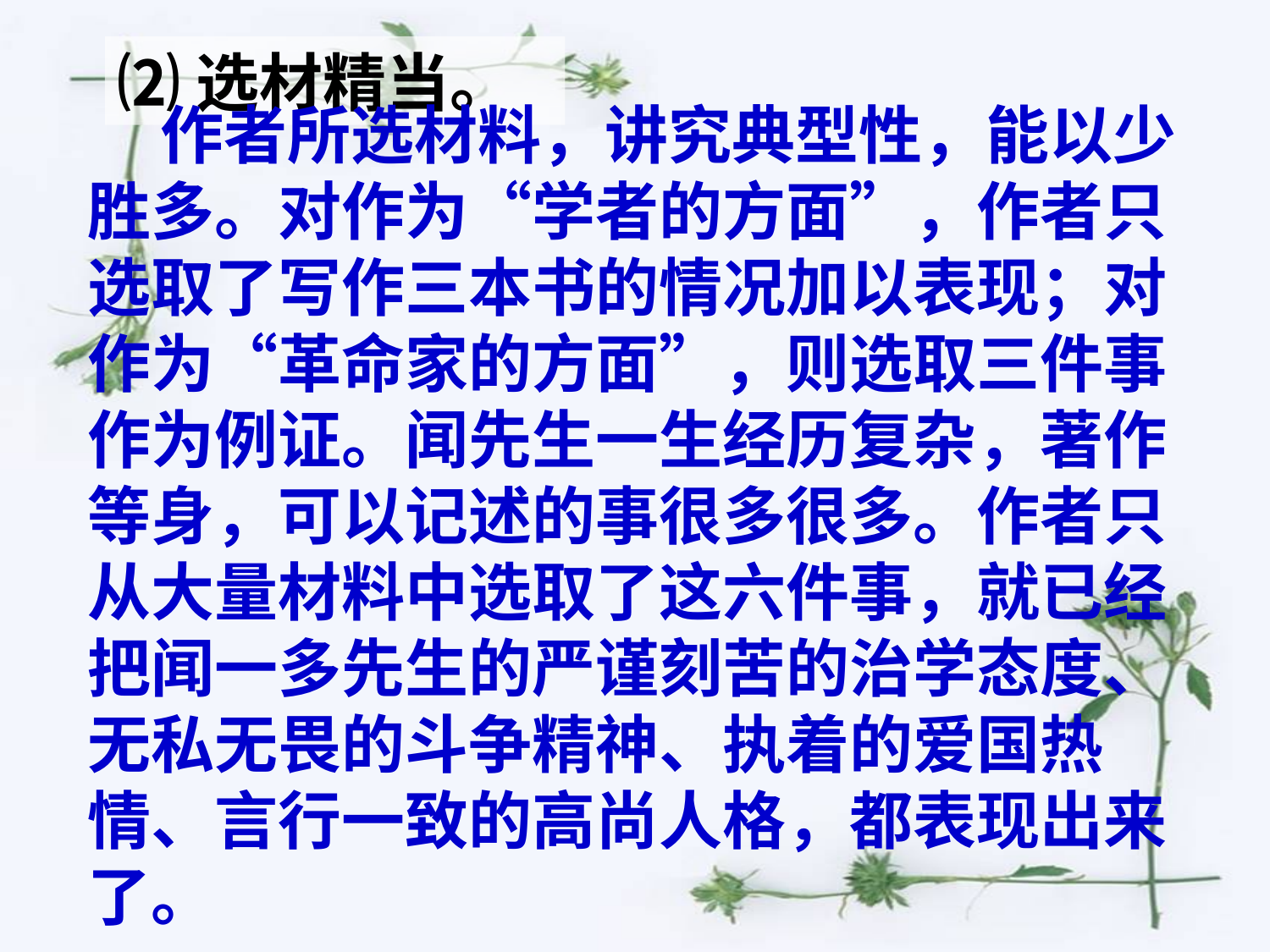

⑵选材精当。
    作者所选材料，讲究典型性，能以少胜多。对作为“学者的方面”，作者只选取了写作三本书的情况加以表现；对作为“革命家的方面”，则选取三件事作为例证。闻先生一生经历复杂，著作等身，可以记述的事很多很多。作者只从大量材料中选取了这六件事，就已经把闻一多先生的严谨刻苦的治学态度、无私无畏的斗争精神、执着的爱国热情、言行一致的高尚人格，都表现出来了。